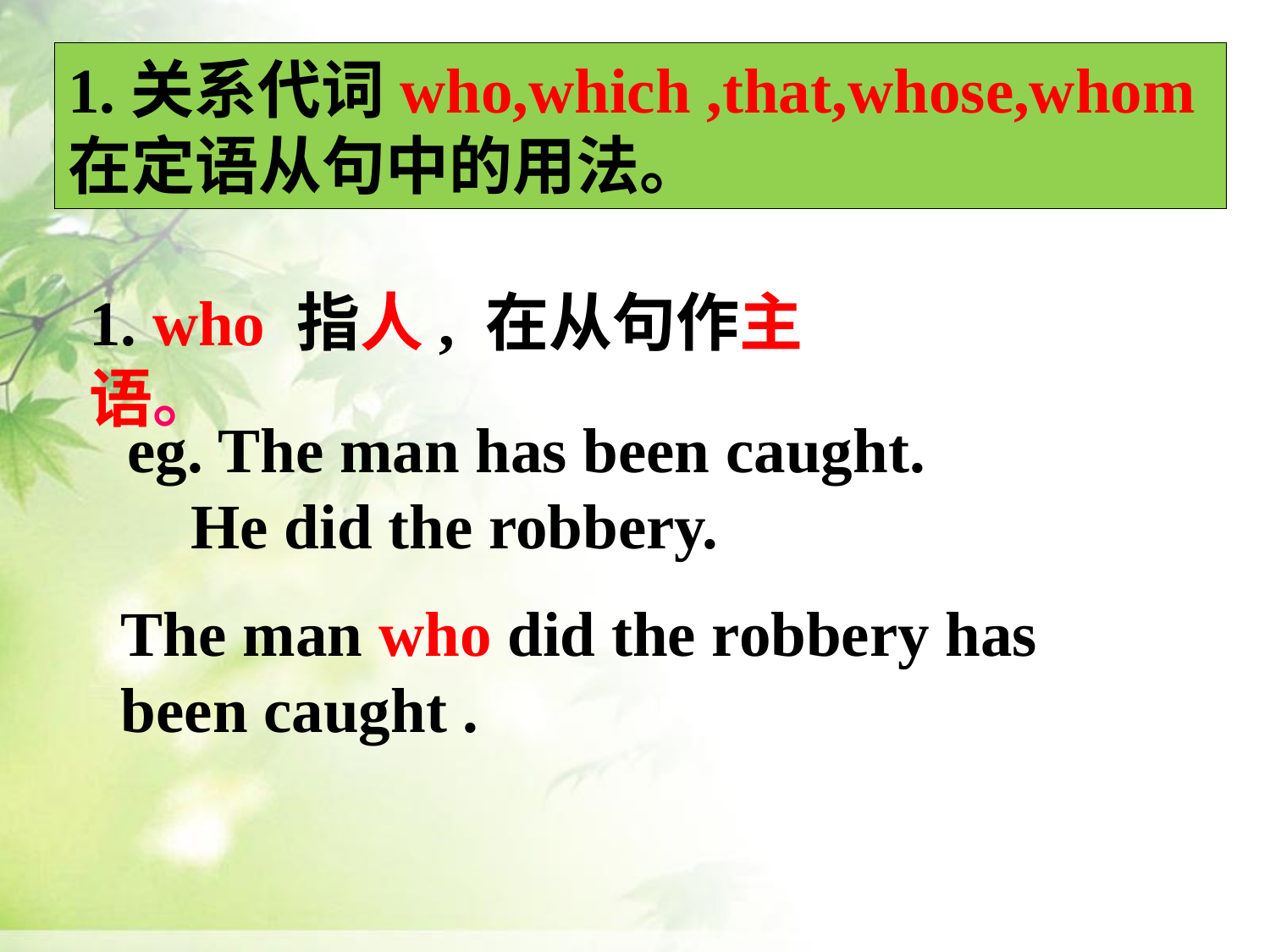

1.关系代词who,which ,that,whose,whom在定语从句中的用法。
1. who 指人, 在从句作主语。

eg. The man has been caught.                          He did the robbery.
The man who did the robbery has been caught .